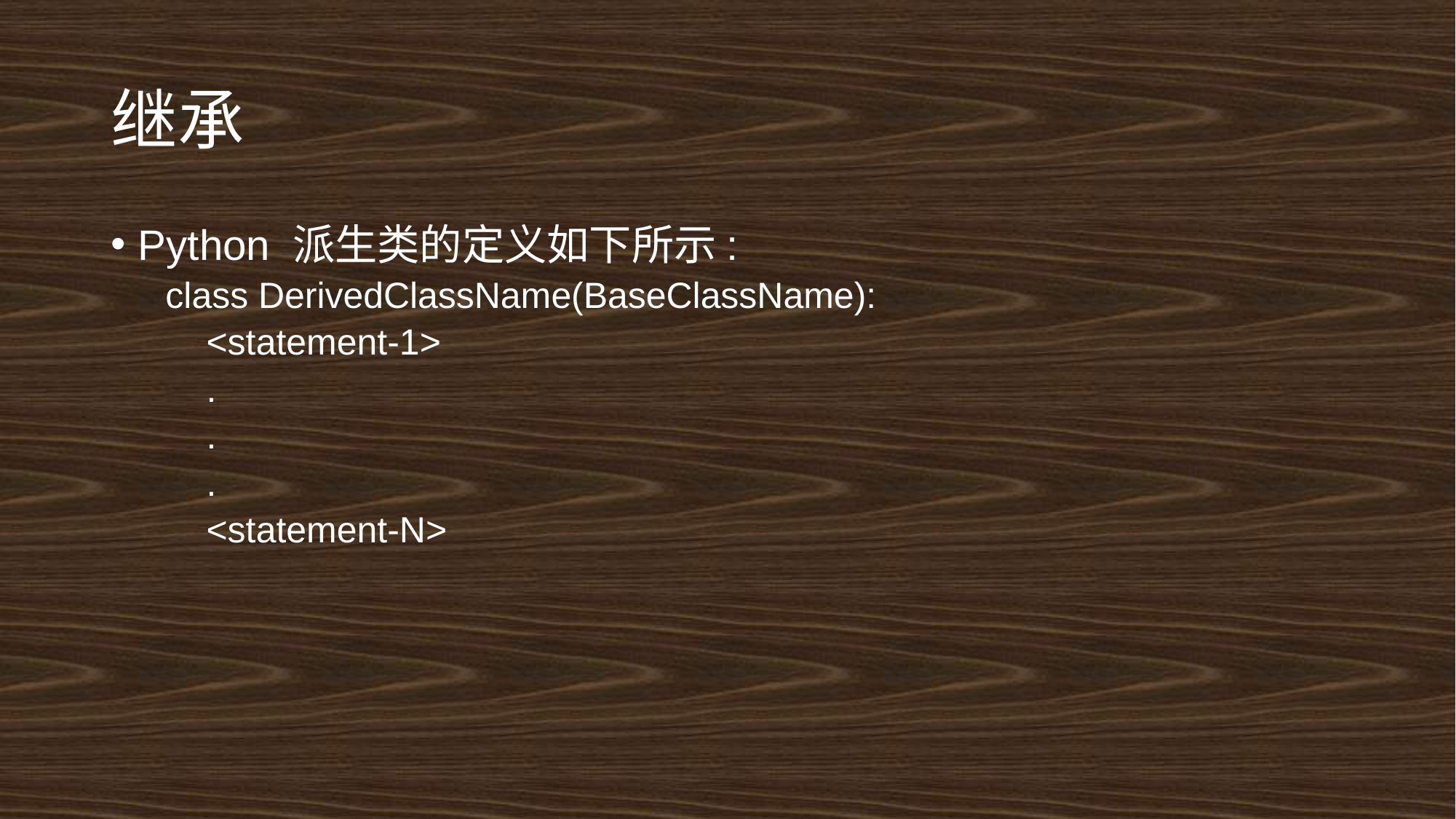

# 继承
Python 派生类的定义如下所示:
class DerivedClassName(BaseClassName):
    <statement-1>
    .
    .
    .
    <statement-N>